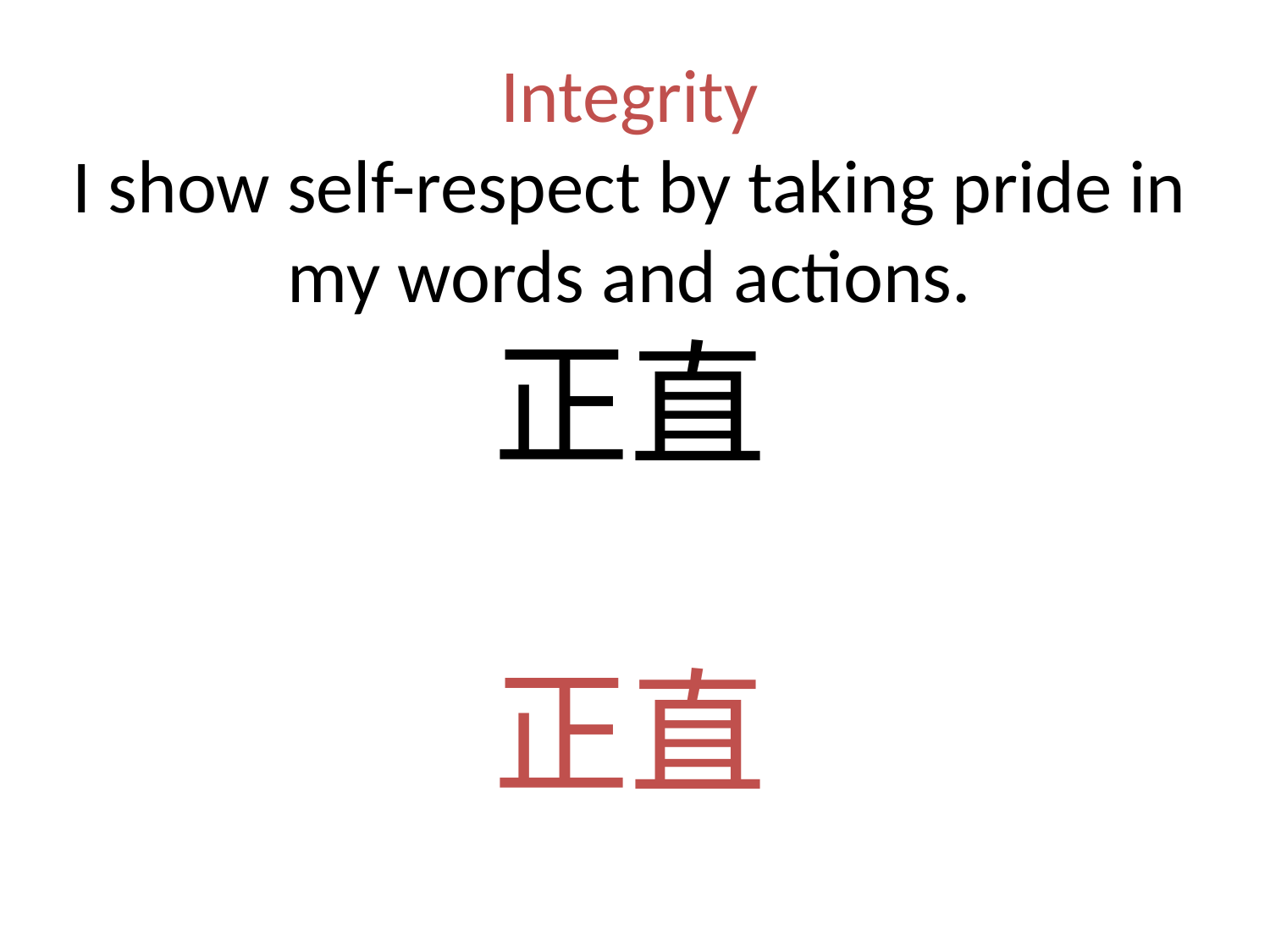

# Integrity I show self-respect by taking pride in my words and actions. 正直 正直